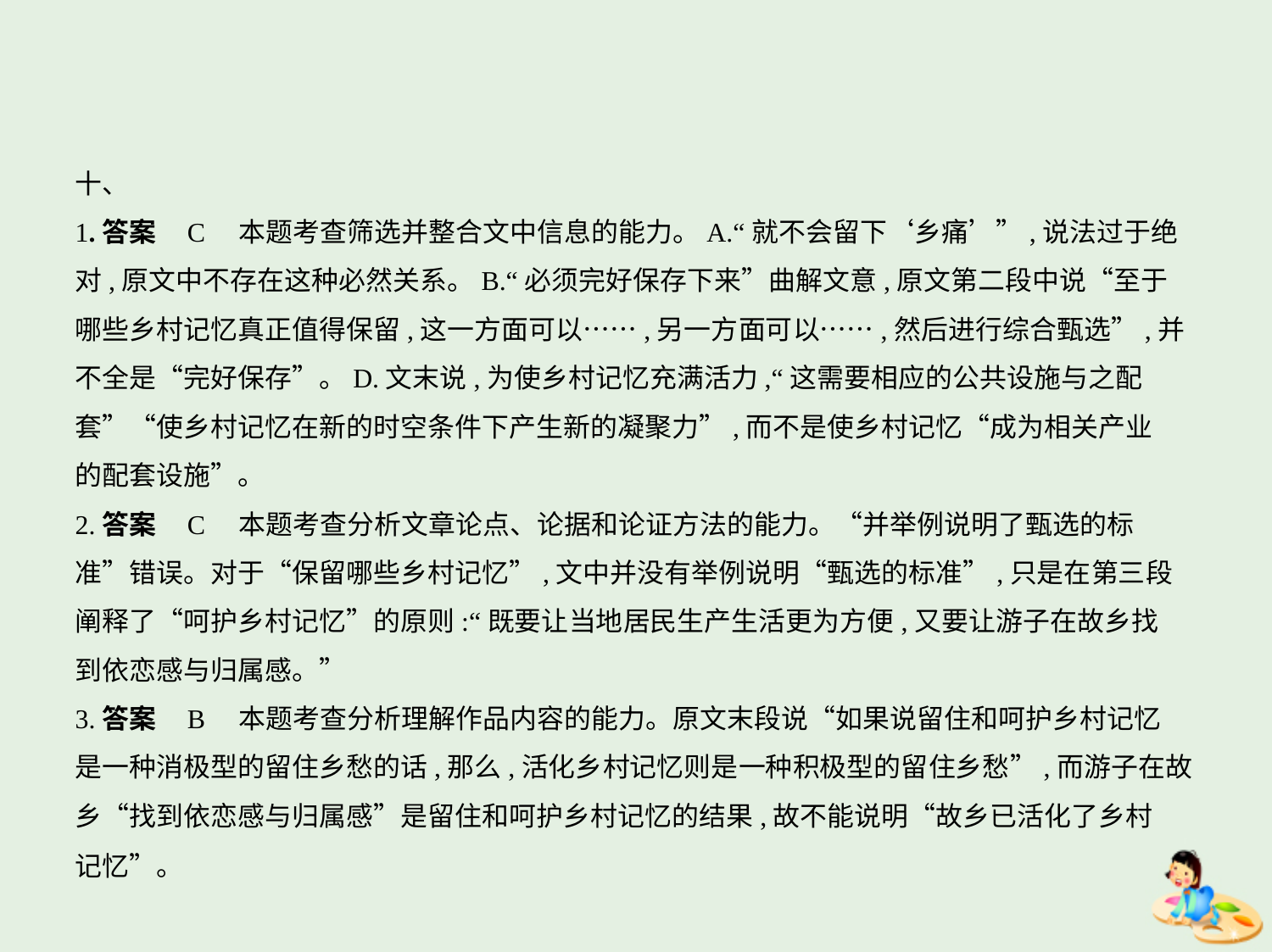

十、
1.答案    C　本题考查筛选并整合文中信息的能力。A.“就不会留下‘乡痛’”,说法过于绝
对,原文中不存在这种必然关系。B.“必须完好保存下来”曲解文意,原文第二段中说“至于
哪些乡村记忆真正值得保留,这一方面可以……,另一方面可以……,然后进行综合甄选”,并
不全是“完好保存”。D.文末说,为使乡村记忆充满活力,“这需要相应的公共设施与之配
套”“使乡村记忆在新的时空条件下产生新的凝聚力”,而不是使乡村记忆“成为相关产业
的配套设施”。
2.答案    C　本题考查分析文章论点、论据和论证方法的能力。“并举例说明了甄选的标
准”错误。对于“保留哪些乡村记忆”,文中并没有举例说明“甄选的标准”,只是在第三段
阐释了“呵护乡村记忆”的原则:“既要让当地居民生产生活更为方便,又要让游子在故乡找
到依恋感与归属感。”
3.答案    B　本题考查分析理解作品内容的能力。原文末段说“如果说留住和呵护乡村记忆
是一种消极型的留住乡愁的话,那么,活化乡村记忆则是一种积极型的留住乡愁”,而游子在故
乡“找到依恋感与归属感”是留住和呵护乡村记忆的结果,故不能说明“故乡已活化了乡村
记忆”。